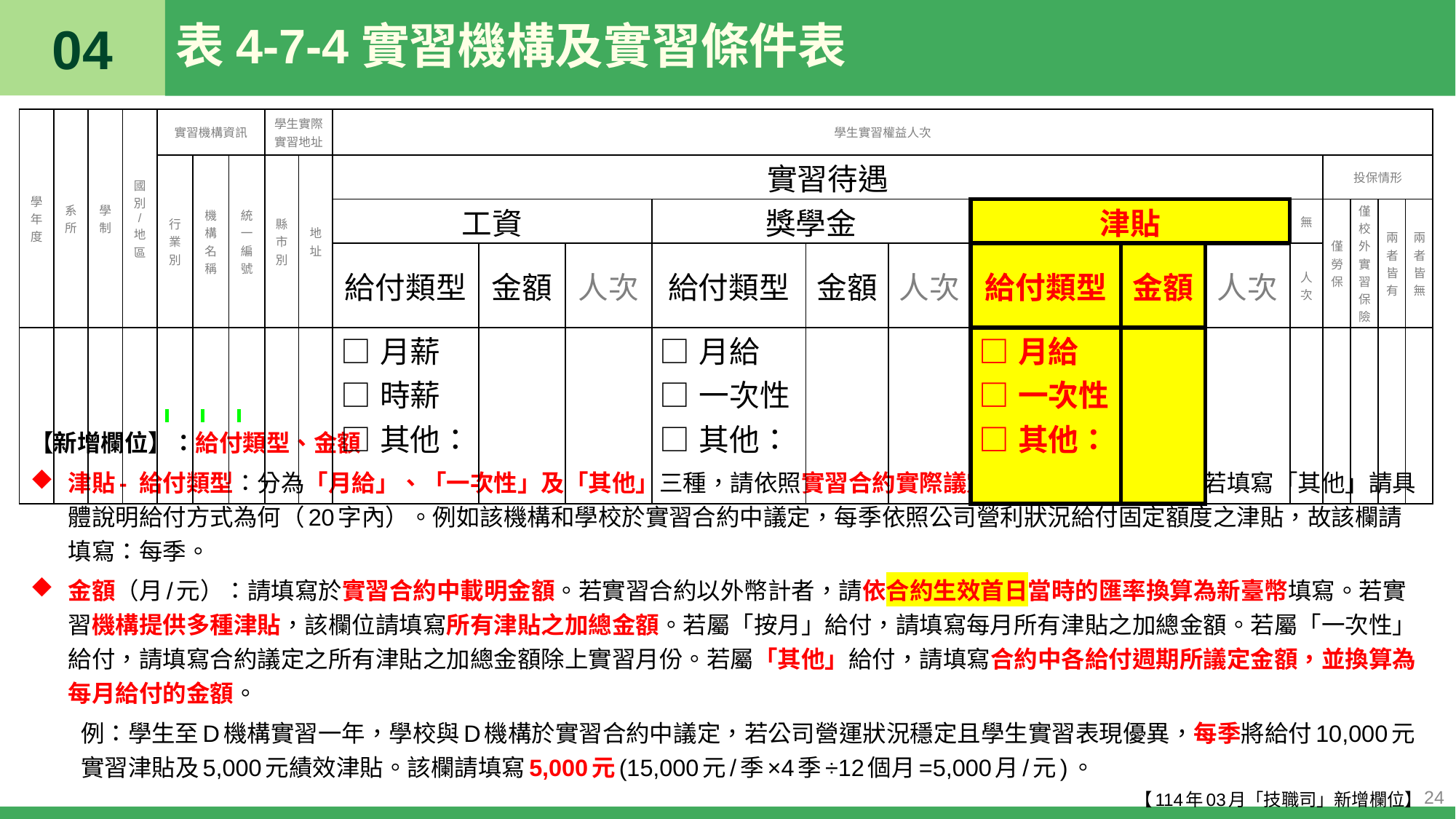

04
# 表4-7-4實習機構及實習條件表
| 學年度 | 系所 | 學制 | 國別/地區 | 實習機構資訊 |  |  | 學生實際 實習地址 |  | 學生實習權益人次 |  |  |  |  |  |  |  |  |  |  |  |  |  |
| --- | --- | --- | --- | --- | --- | --- | --- | --- | --- | --- | --- | --- | --- | --- | --- | --- | --- | --- | --- | --- | --- | --- |
|  |  |  |  | 行業別 | 機構名稱 | 統一編號 | 縣市別 | 地址 | 實習待遇 |  |  |  |  |  |  |  |  |  | 投保情形 |  |  |  |
|  |  |  |  |  |  |  |  |  | 工資 |  |  | 獎學金 |  |  | 津貼 |  |  | 無 | 僅勞保 | 僅校外實習保險 | 兩者皆有 | 兩者皆無 |
|  |  |  |  |  |  |  |  |  | 給付類型 | 金額 | 人次 | 給付類型 | 金額 | 人次 | 給付類型 | 金額 | 人次 | 人次 |  |  |  |  |
|  |  |  |  |  |  |  |  |  | □月薪 □時薪 □其他： |  |  | □月給 □一次性 □其他： |  |  | □月給 □一次性 □其他： |  |  |  |  |  |  |  |
【新增欄位】：給付類型、金額
津貼-	給付類型：分為「月給」、「一次性」及「其他」三種，請依照實習合約實際議定給付週期進行填寫。若填寫「其他」請具體說明給付方式為何（20字內）。例如該機構和學校於實習合約中議定，每季依照公司營利狀況給付固定額度之津貼，故該欄請填寫：每季。
金額（月/元）：請填寫於實習合約中載明金額。若實習合約以外幣計者，請依合約生效首日當時的匯率換算為新臺幣填寫。若實習機構提供多種津貼，該欄位請填寫所有津貼之加總金額。若屬「按月」給付，請填寫每月所有津貼之加總金額。若屬「一次性」給付，請填寫合約議定之所有津貼之加總金額除上實習月份。若屬「其他」給付，請填寫合約中各給付週期所議定金額，並換算為每月給付的金額。
例：學生至D機構實習一年，學校與D機構於實習合約中議定，若公司營運狀況穩定且學生實習表現優異，每季將給付10,000元實習津貼及5,000元績效津貼。該欄請填寫5,000元(15,000元/季×4季÷12個月=5,000月/元)。
【114年03月「技職司」新增欄位】
24